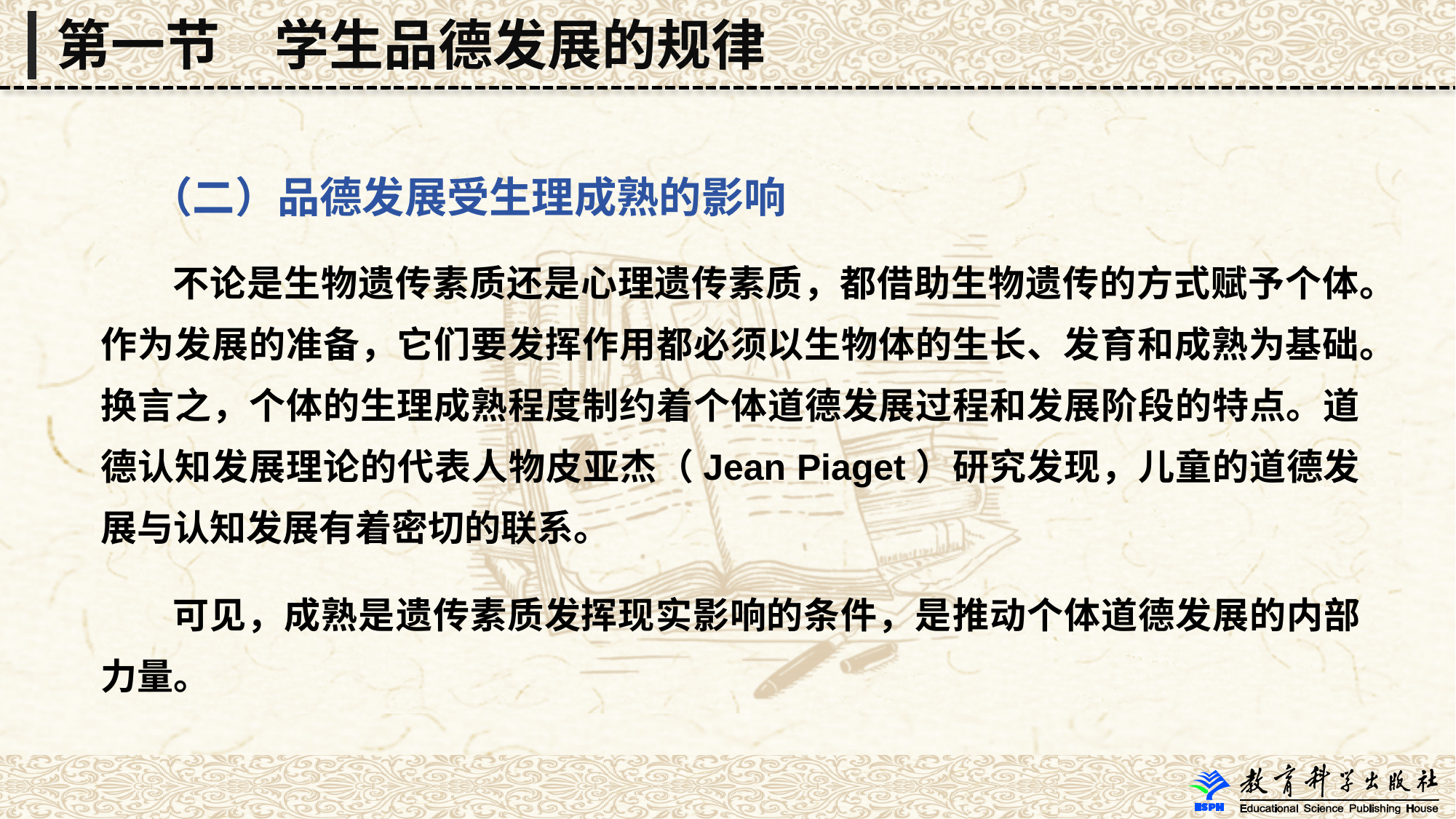

第一节　学生品德发展的规律
     （二）品德发展受生理成熟的影响

       不论是生物遗传素质还是心理遗传素质，都借助生物遗传的方式赋予个体。作为发展的准备，它们要发挥作用都必须以生物体的生长、发育和成熟为基础。换言之，个体的生理成熟程度制约着个体道德发展过程和发展阶段的特点。道德认知发展理论的代表人物皮亚杰（Jean Piaget）研究发现，儿童的道德发展与认知发展有着密切的联系。

       可见，成熟是遗传素质发挥现实影响的条件，是推动个体道德发展的内部力量。